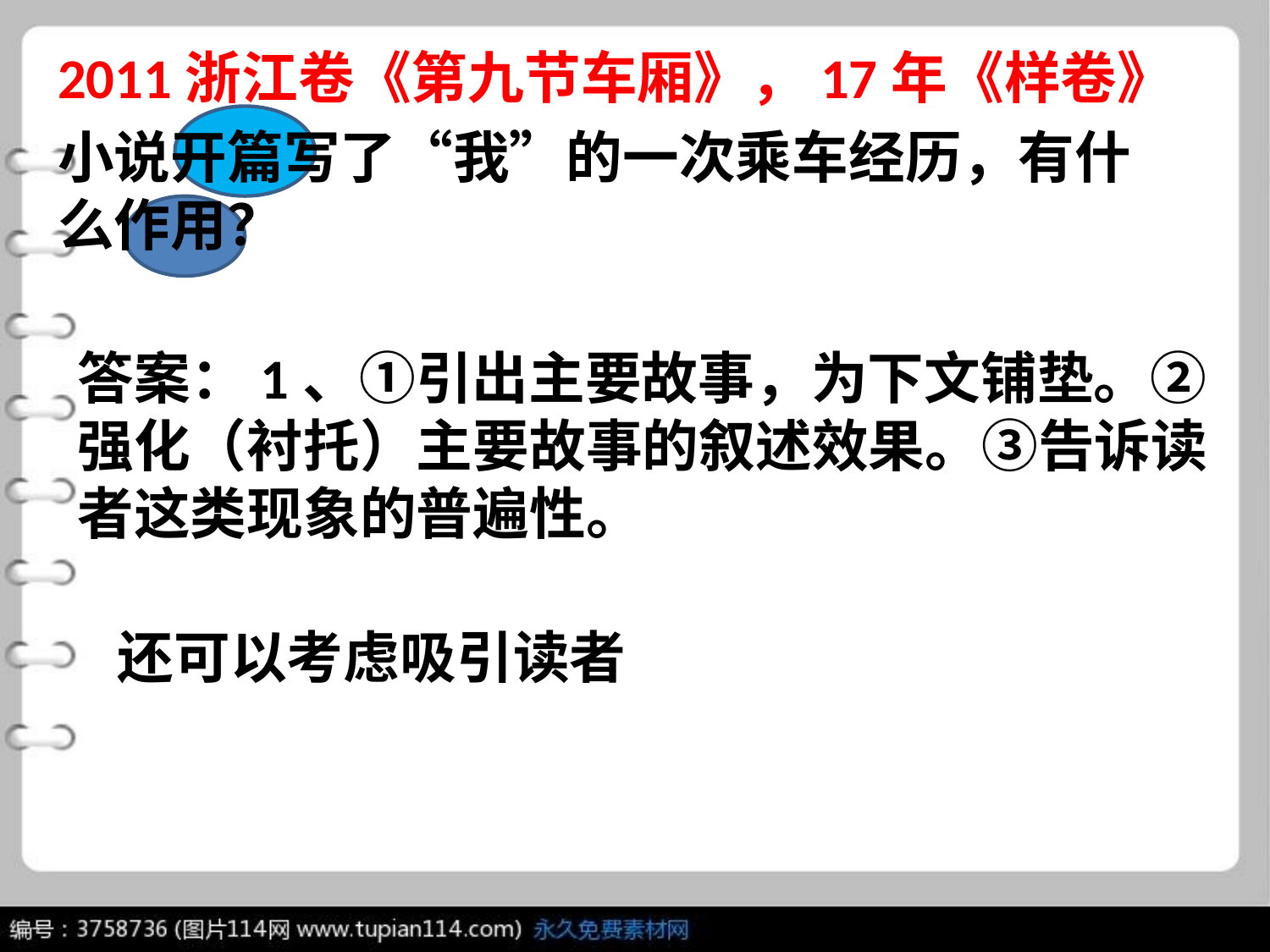

2011浙江卷《第九节车厢》，17年《样卷》
小说开篇写了“我”的一次乘车经历，有什么作用？

答案：1、①引出主要故事，为下文铺垫。②强化（衬托）主要故事的叙述效果。③告诉读者这类现象的普遍性。
还可以考虑吸引读者